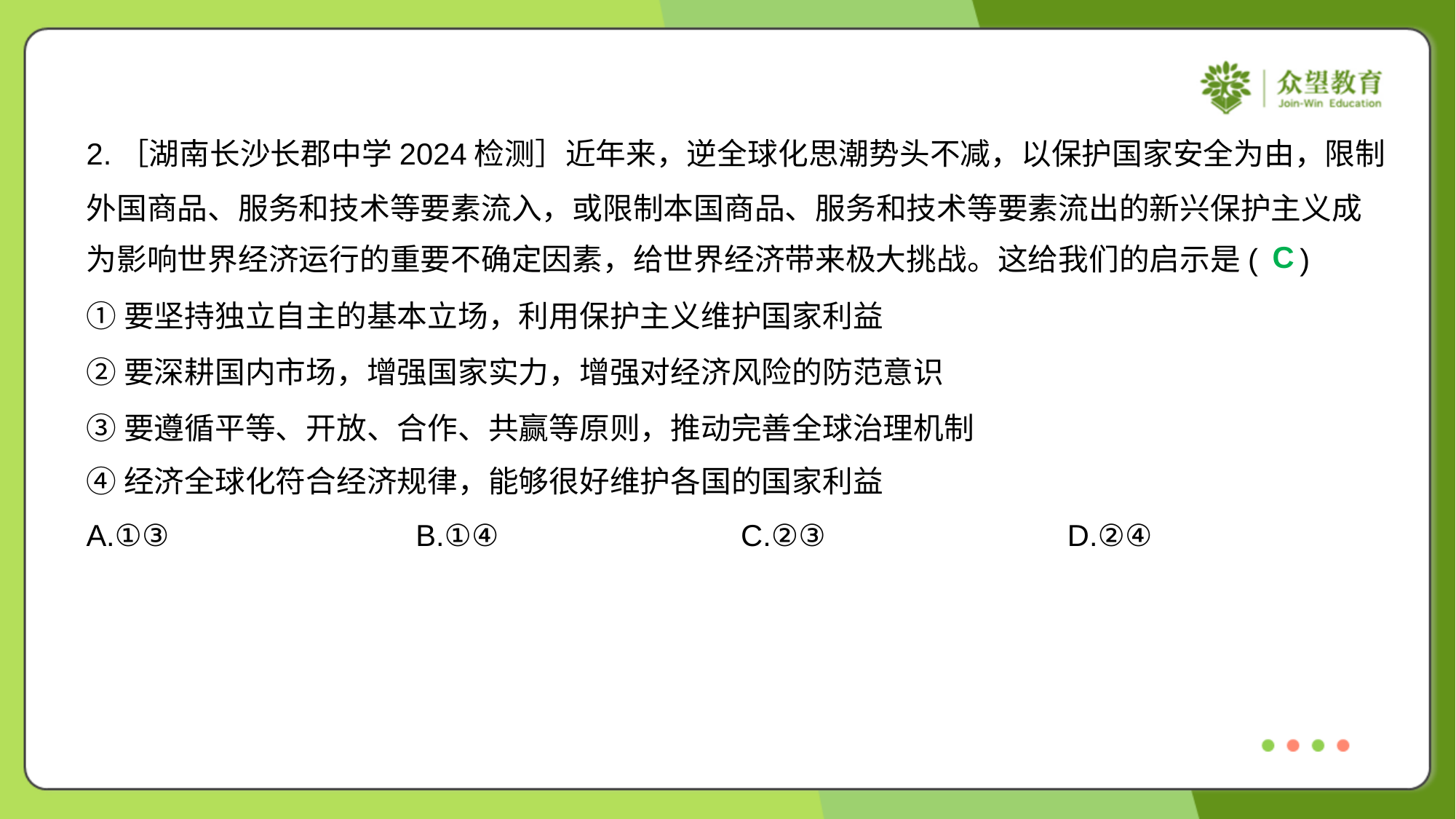

2.［湖南长沙长郡中学2024检测］近年来，逆全球化思潮势头不减，以保护国家安全为由，限制
外国商品、服务和技术等要素流入，或限制本国商品、服务和技术等要素流出的新兴保护主义成
为影响世界经济运行的重要不确定因素，给世界经济带来极大挑战。这给我们的启示是(     )
C
①要坚持独立自主的基本立场，利用保护主义维护国家利益
②要深耕国内市场，增强国家实力，增强对经济风险的防范意识
③要遵循平等、开放、合作、共赢等原则，推动完善全球治理机制
④经济全球化符合经济规律，能够很好维护各国的国家利益
A.①③	B.①④	C.②③	D.②④